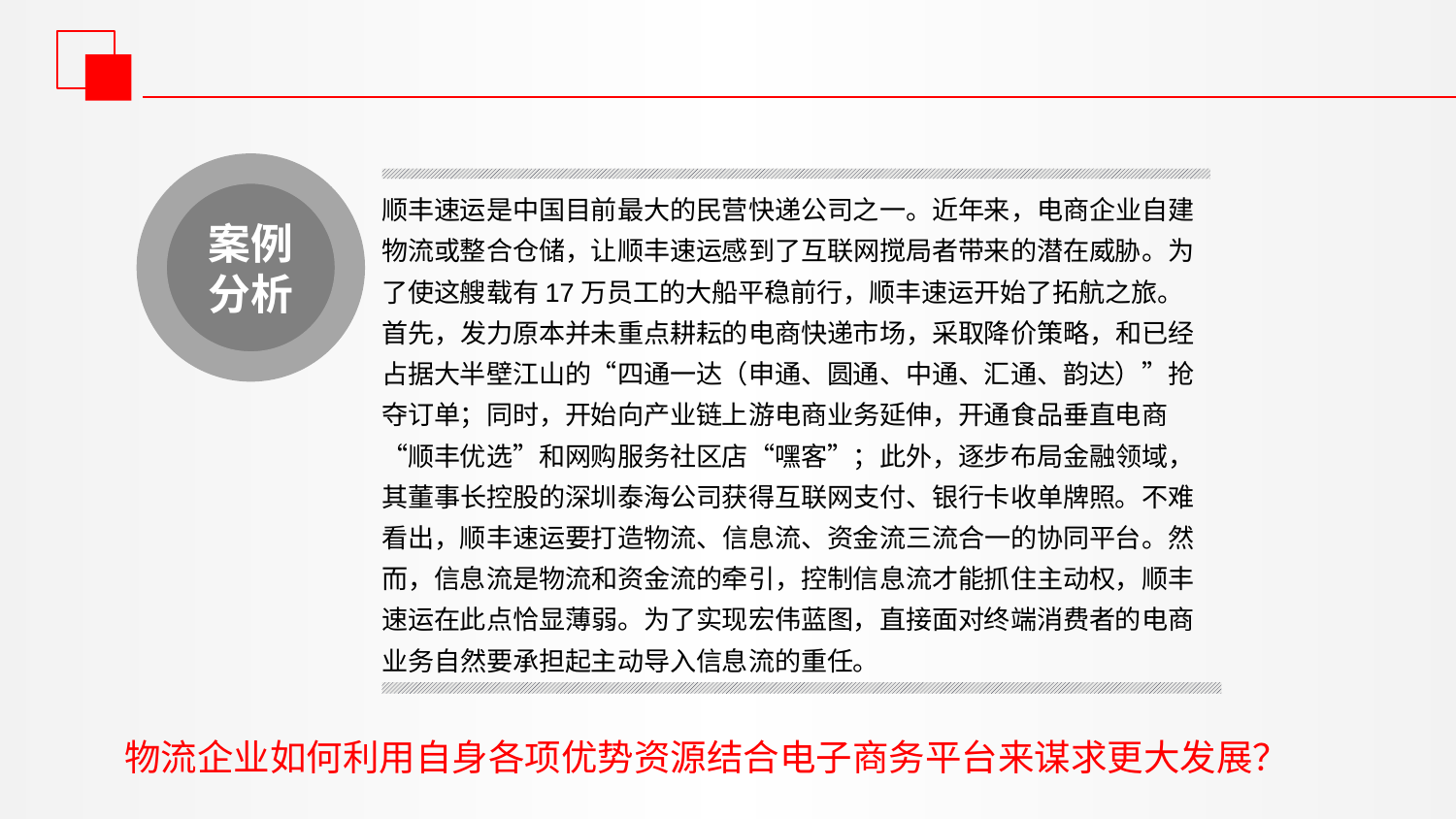

案例分析

顺丰速运是中国目前最大的民营快递公司之一。近年来，电商企业自建物流或整合仓储，让顺丰速运感到了互联网搅局者带来的潜在威胁。为了使这艘载有17万员工的大船平稳前行，顺丰速运开始了拓航之旅。首先，发力原本并未重点耕耘的电商快递市场，采取降价策略，和已经占据大半壁江山的“四通一达（申通、圆通、中通、汇通、韵达）”抢夺订单；同时，开始向产业链上游电商业务延伸，开通食品垂直电商“顺丰优选”和网购服务社区店“嘿客”；此外，逐步布局金融领域，其董事长控股的深圳泰海公司获得互联网支付、银行卡收单牌照。不难看出，顺丰速运要打造物流、信息流、资金流三流合一的协同平台。然而，信息流是物流和资金流的牵引，控制信息流才能抓住主动权，顺丰速运在此点恰显薄弱。为了实现宏伟蓝图，直接面对终端消费者的电商业务自然要承担起主动导入信息流的重任。

物流企业如何利用自身各项优势资源结合电子商务平台来谋求更大发展？